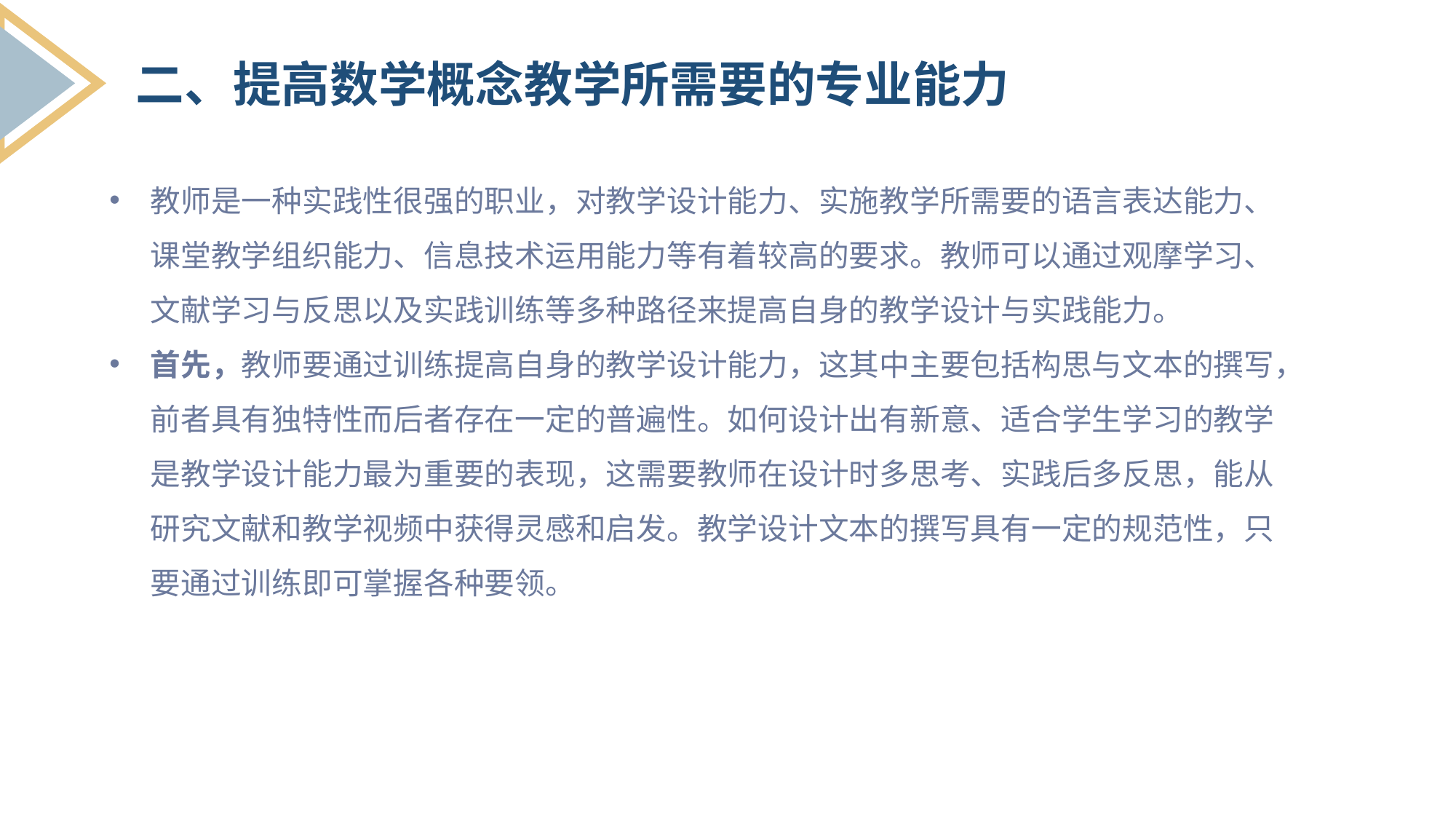

二、提高数学概念教学所需要的专业能力
教师是一种实践性很强的职业，对教学设计能力、实施教学所需要的语言表达能力、课堂教学组织能力、信息技术运用能力等有着较高的要求。教师可以通过观摩学习、文献学习与反思以及实践训练等多种路径来提高自身的教学设计与实践能力。
首先，教师要通过训练提高自身的教学设计能力，这其中主要包括构思与文本的撰写，前者具有独特性而后者存在一定的普遍性。如何设计出有新意、适合学生学习的教学是教学设计能力最为重要的表现，这需要教师在设计时多思考、实践后多反思，能从研究文献和教学视频中获得灵感和启发。教学设计文本的撰写具有一定的规范性，只要通过训练即可掌握各种要领。